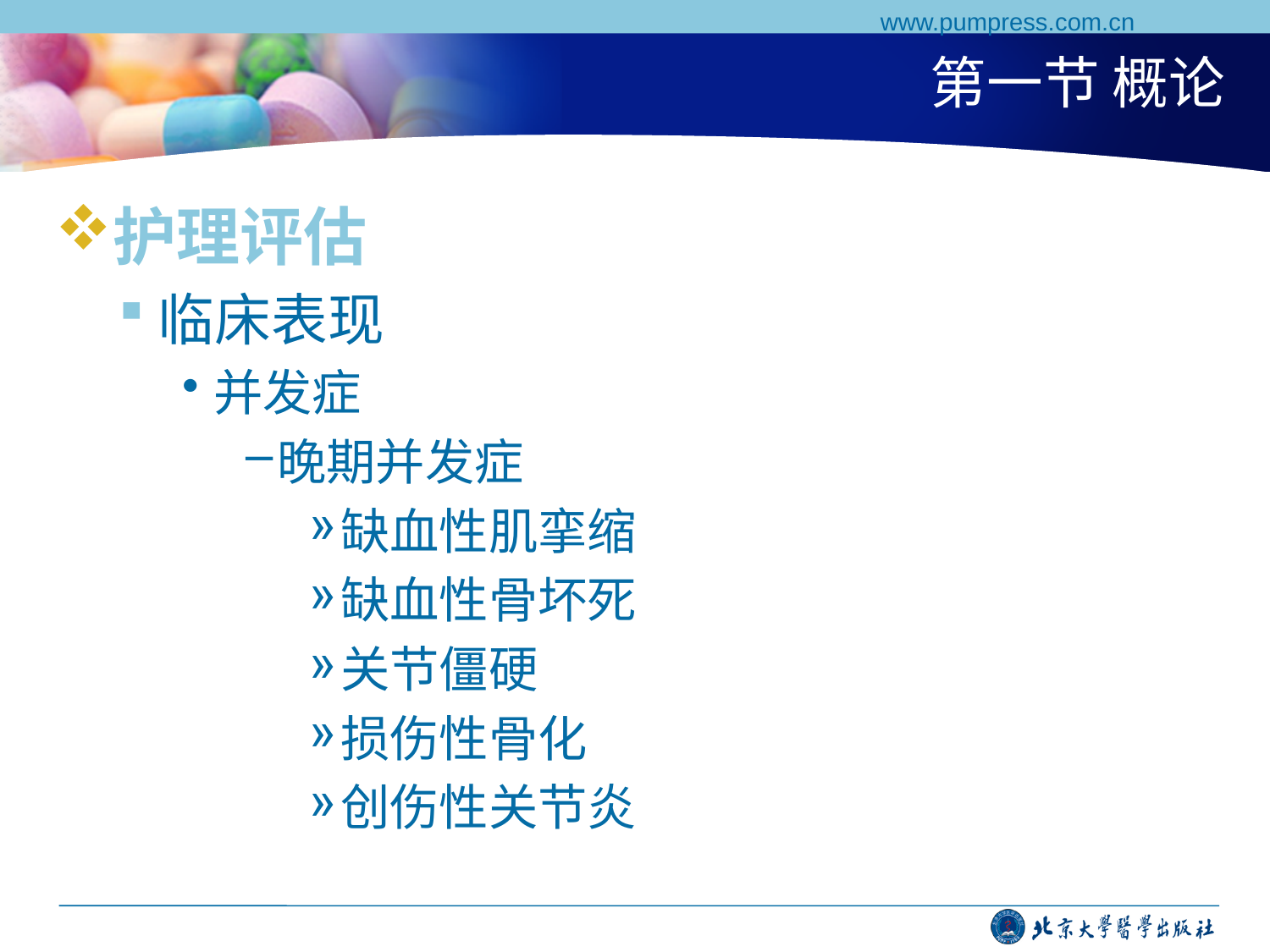

www.pumpress.com.cn
# 第一节 概论
护理评估
临床表现
并发症
晚期并发症
缺血性肌挛缩
缺血性骨坏死
关节僵硬
损伤性骨化
创伤性关节炎